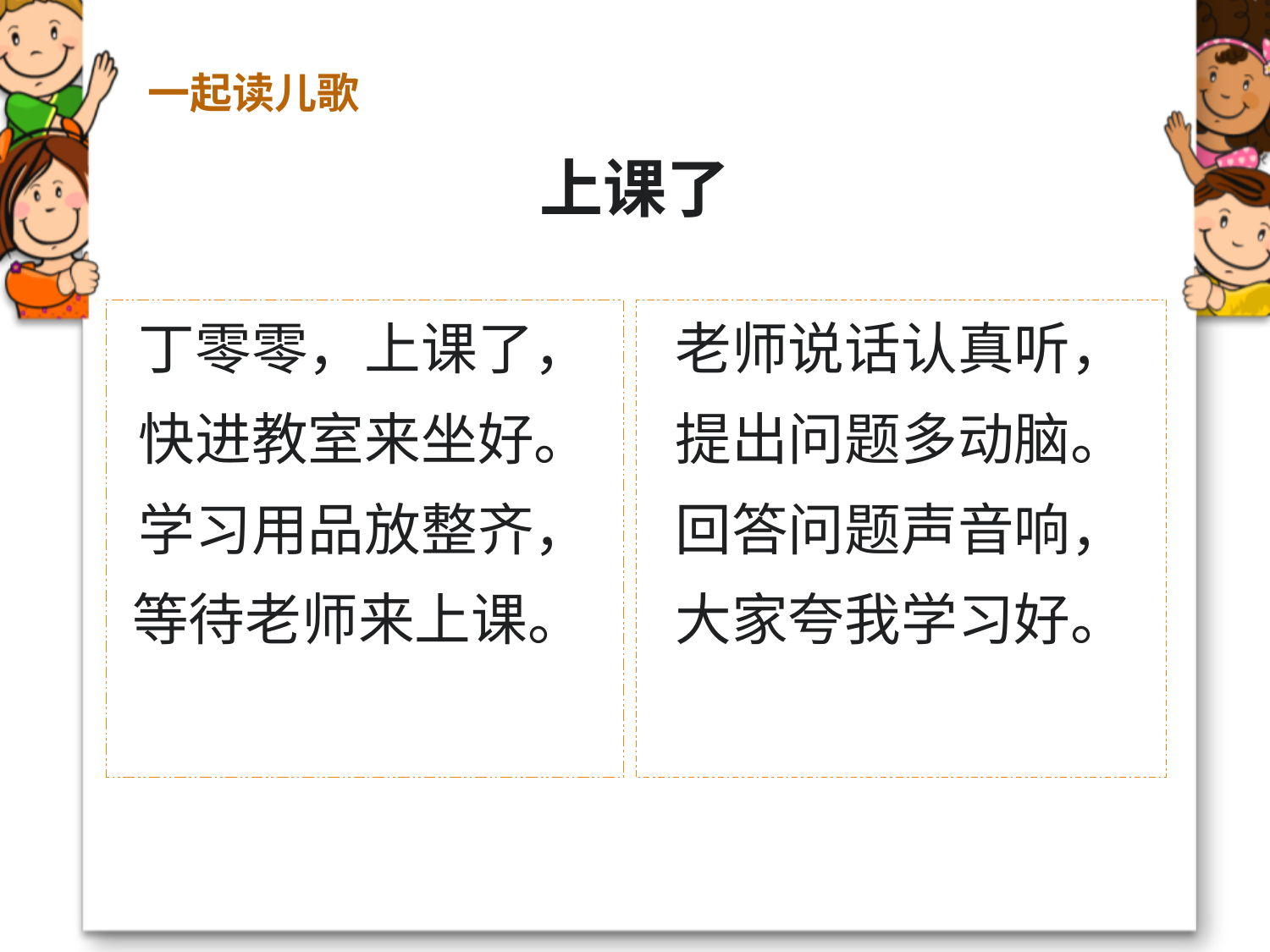

# 一起读儿歌
上课了
丁零零，上课了，
快进教室来坐好。
学习用品放整齐，
等待老师来上课。
老师说话认真听，
提出问题多动脑。
回答问题声音响，
大家夸我学习好。